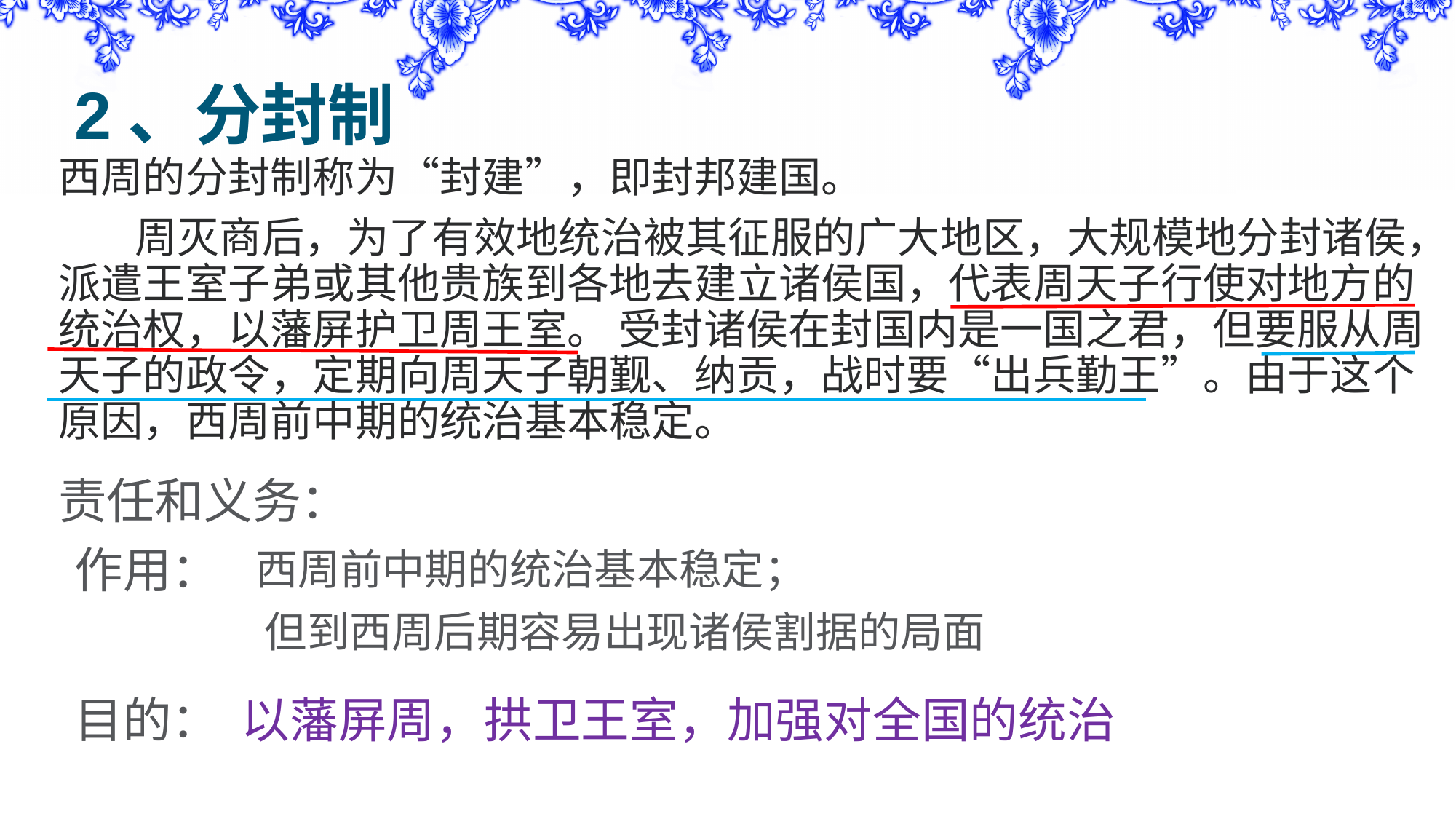

# 2、分封制
西周的分封制称为“封建”，即封邦建国。
       周灭商后，为了有效地统治被其征服的广大地区，大规模地分封诸侯，派遣王室子弟或其他贵族到各地去建立诸侯国，代表周天子行使对地方的统治权，以藩屏护卫周王室。 受封诸侯在封国内是一国之君，但要服从周天子的政令，定期向周天子朝觐、纳贡，战时要“出兵勤王”。由于这个原因，西周前中期的统治基本稳定。

责任和义务：
作用：
西周前中期的统治基本稳定；
但到西周后期容易出现诸侯割据的局面
目的：
以藩屏周，拱卫王室，加强对全国的统治